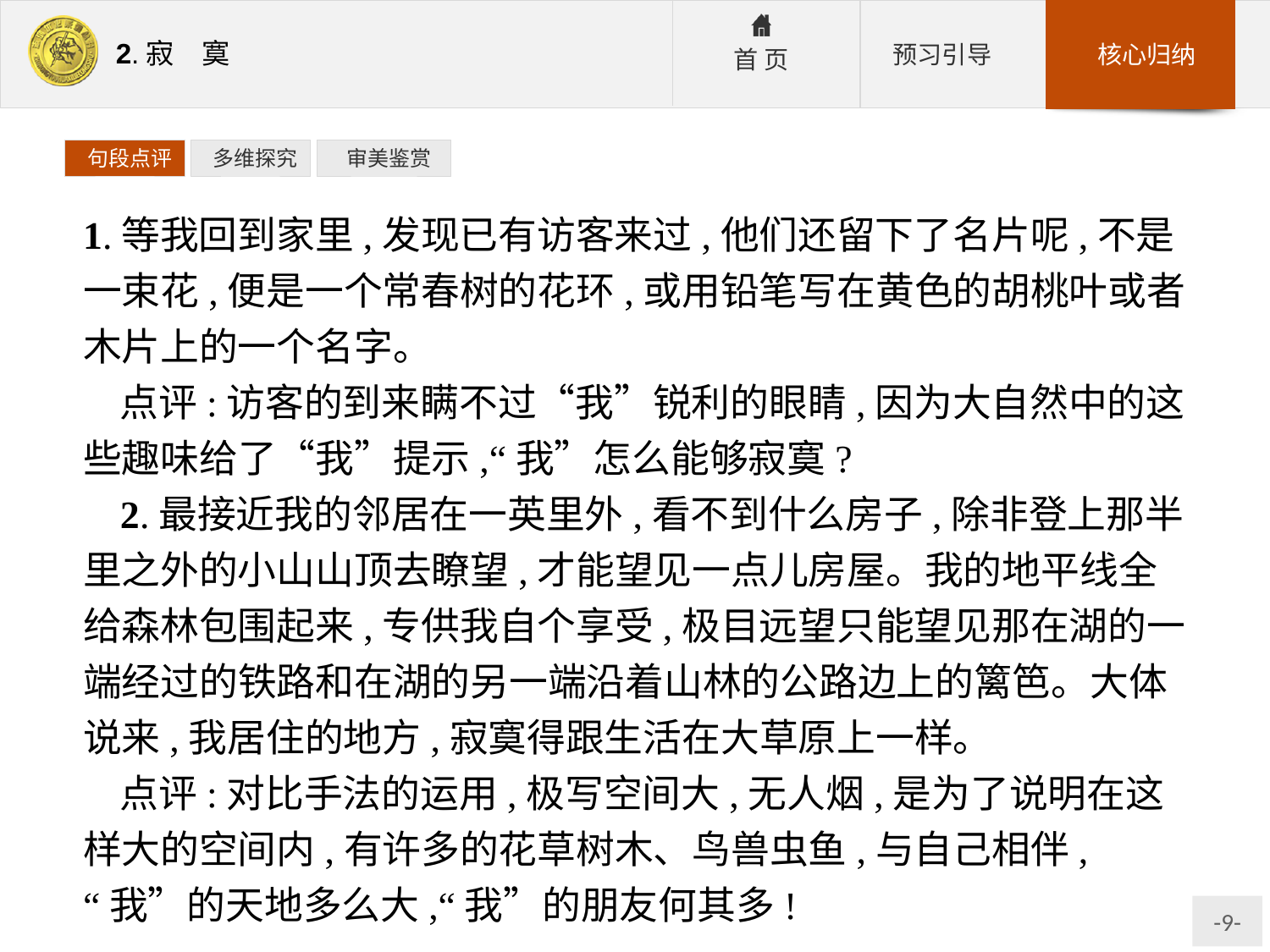

句段点评
 多维探究
 审美鉴赏
1.等我回到家里,发现已有访客来过,他们还留下了名片呢,不是一束花,便是一个常春树的花环,或用铅笔写在黄色的胡桃叶或者木片上的一个名字。
点评:访客的到来瞒不过“我”锐利的眼睛,因为大自然中的这些趣味给了“我”提示,“我”怎么能够寂寞?
2.最接近我的邻居在一英里外,看不到什么房子,除非登上那半里之外的小山山顶去瞭望,才能望见一点儿房屋。我的地平线全给森林包围起来,专供我自个享受,极目远望只能望见那在湖的一端经过的铁路和在湖的另一端沿着山林的公路边上的篱笆。大体说来,我居住的地方,寂寞得跟生活在大草原上一样。
点评:对比手法的运用,极写空间大,无人烟,是为了说明在这样大的空间内,有许多的花草树木、鸟兽虫鱼,与自己相伴,“我”的天地多么大,“我”的朋友何其多!